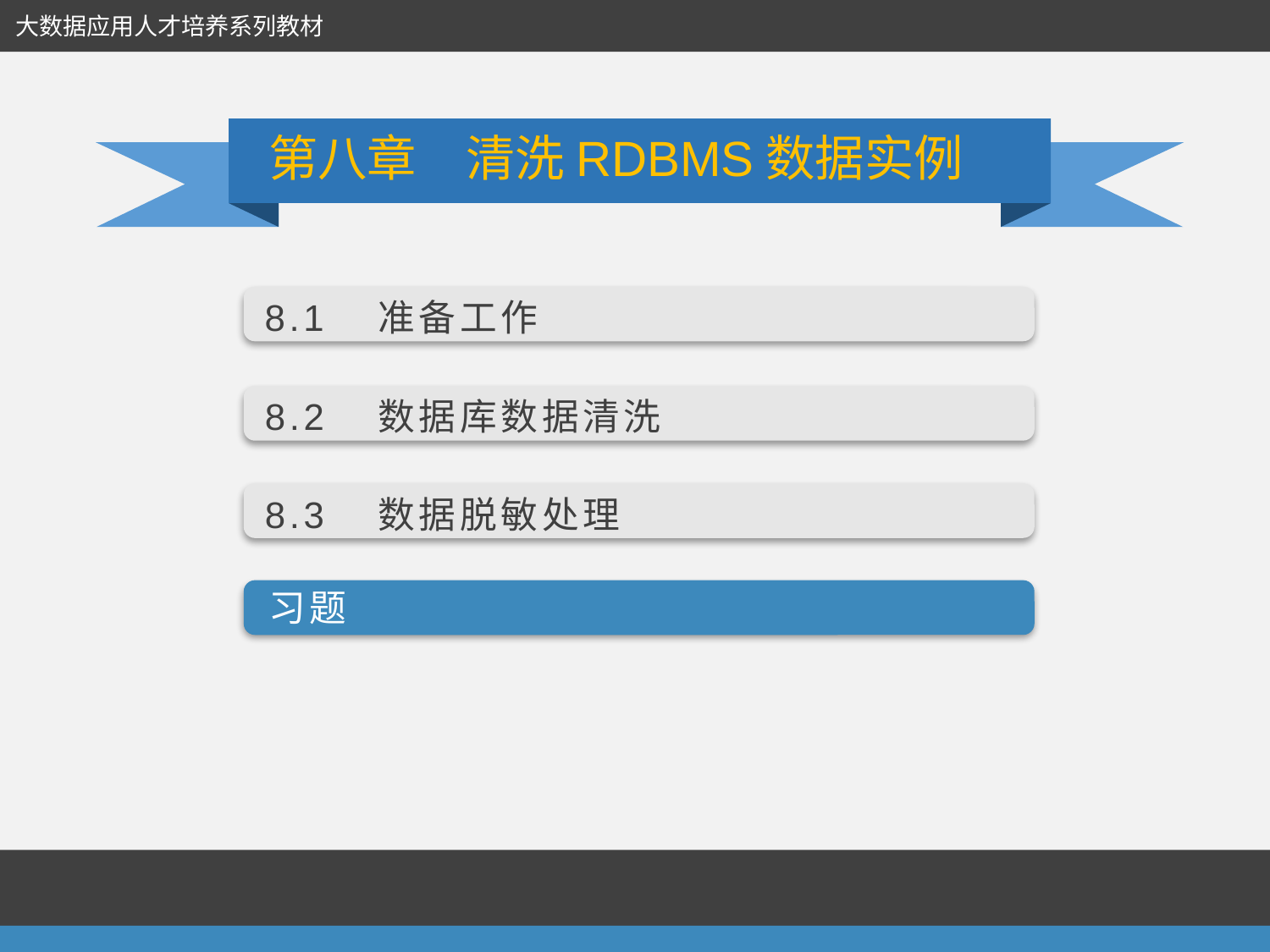

大数据应用人才培养系列教材

第八章　清洗RDBMS数据实例

8.1　准备工作

8.2　数据库数据清洗

8.3　数据脱敏处理
习题